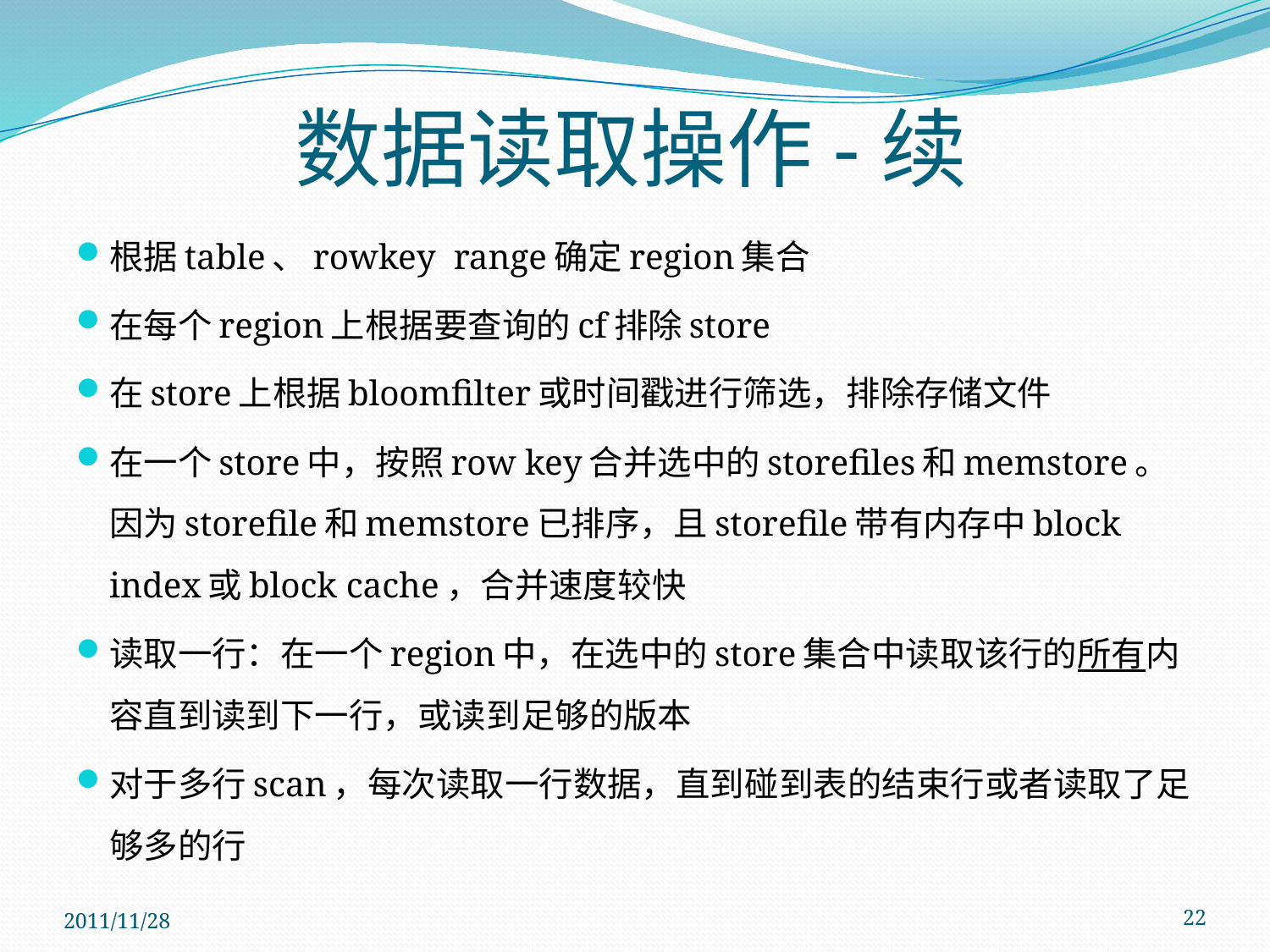

数据读取操作-续
根据table、rowkey  range确定region集合
在每个region上根据要查询的cf排除store
在store上根据bloomfilter或时间戳进行筛选，排除存储文件
在一个store中，按照row key合并选中的storefiles和memstore。因为storefile和memstore已排序，且storefile带有内存中block index或block cache，合并速度较快
读取一行：在一个region中，在选中的store集合中读取该行的所有内容直到读到下一行，或读到足够的版本
对于多行scan，每次读取一行数据，直到碰到表的结束行或者读取了足够多的行
2011/11/28
22